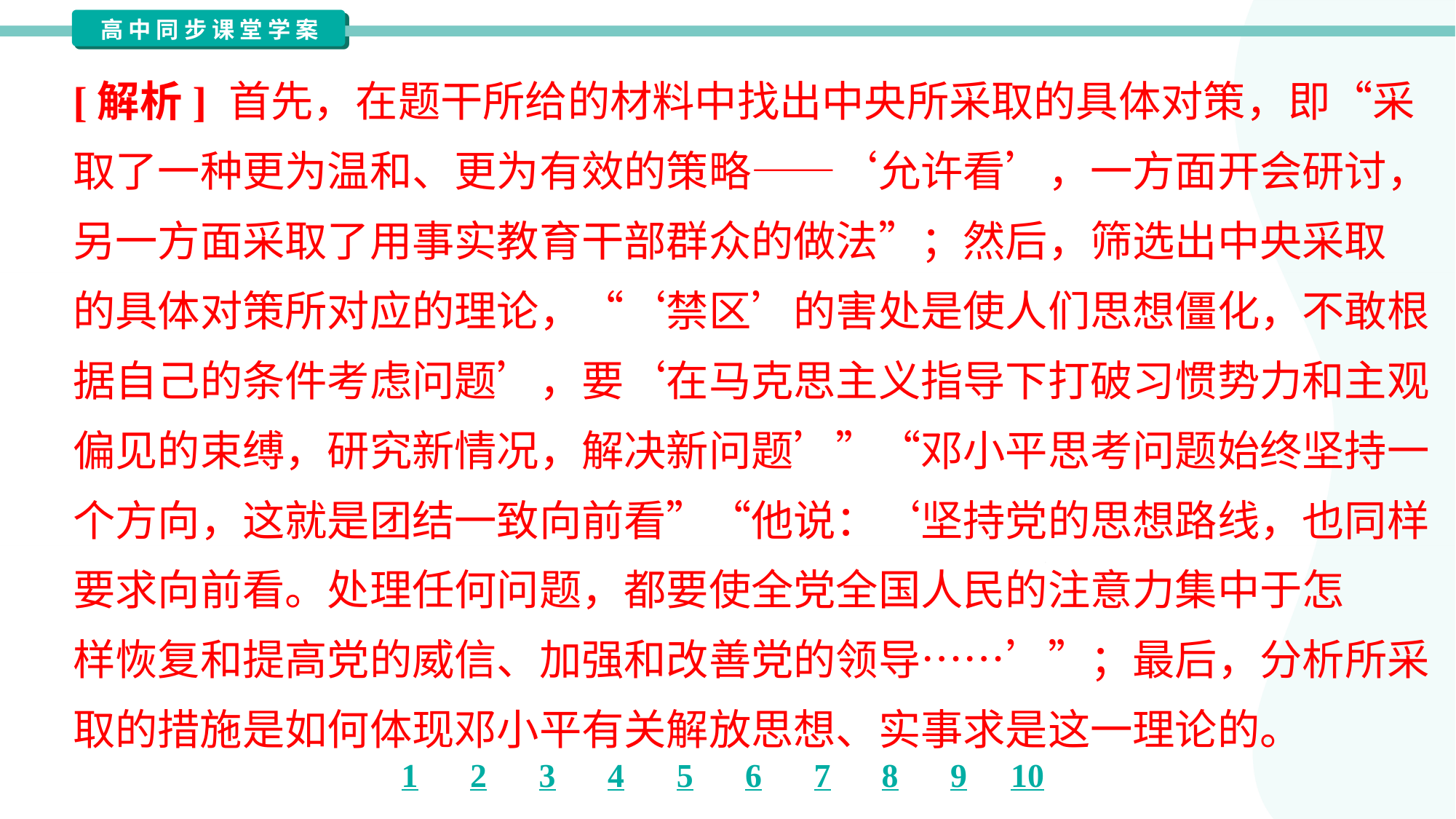

[解析] 首先，在题干所给的材料中找出中央所采取的具体对策，即“采
取了一种更为温和、更为有效的策略——‘允许看’，一方面开会研讨，
另一方面采取了用事实教育干部群众的做法”；然后，筛选出中央采取
的具体对策所对应的理论，“‘禁区’的害处是使人们思想僵化，不敢根
据自己的条件考虑问题’，要‘在马克思主义指导下打破习惯势力和主观
偏见的束缚，研究新情况，解决新问题’”“邓小平思考问题始终坚持一
个方向，这就是团结一致向前看”“他说：‘坚持党的思想路线，也同样
要求向前看。处理任何问题，都要使全党全国人民的注意力集中于怎
样恢复和提高党的威信、加强和改善党的领导……’”；最后，分析所采
取的措施是如何体现邓小平有关解放思想、实事求是这一理论的。